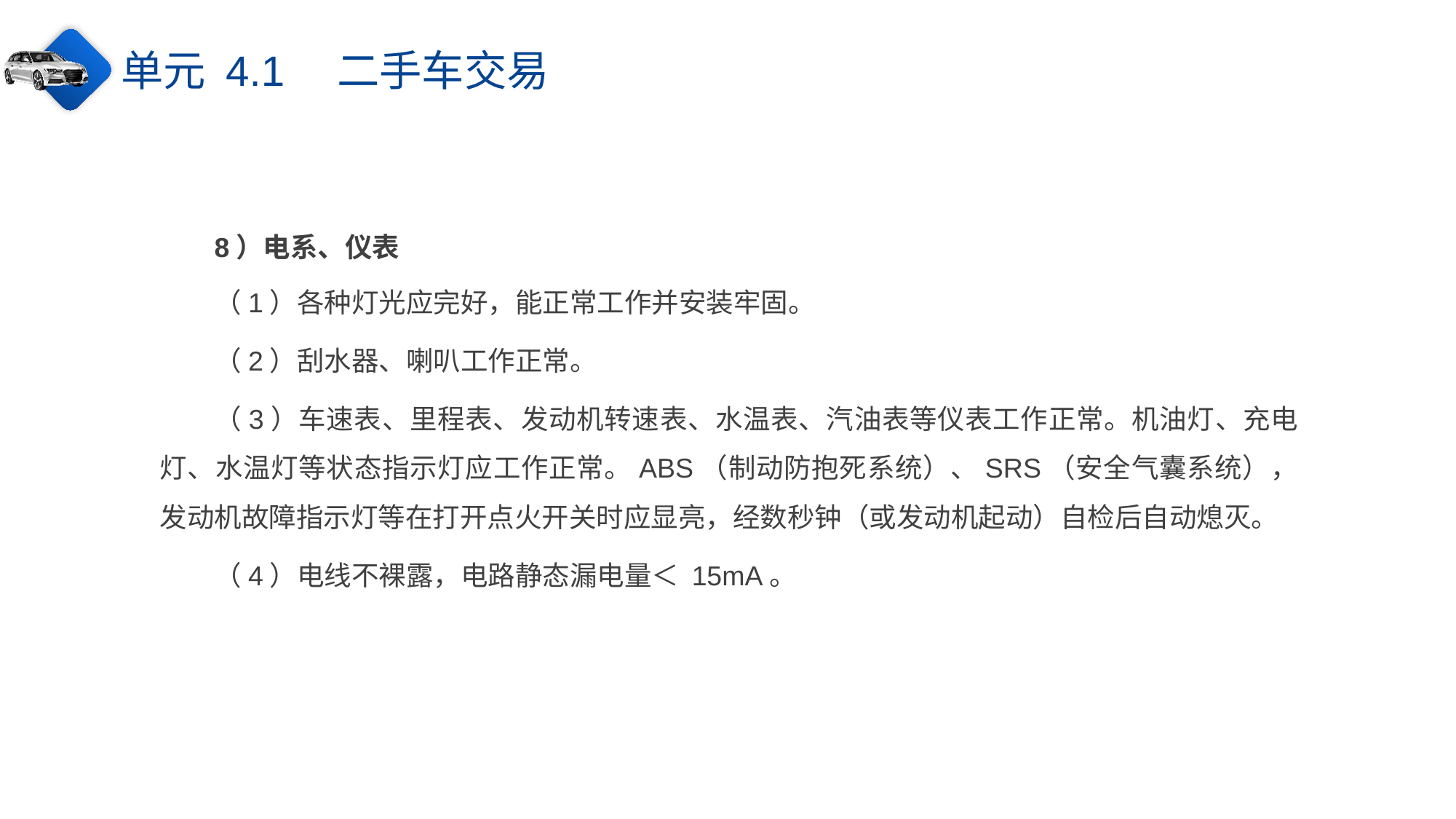

单元 4.1　二手车交易
8）电系、仪表
（1）各种灯光应完好，能正常工作并安装牢固。
（2）刮水器、喇叭工作正常。
（3）车速表、里程表、发动机转速表、水温表、汽油表等仪表工作正常。机油灯、充电灯、水温灯等状态指示灯应工作正常。ABS（制动防抱死系统）、SRS（安全气囊系统），发动机故障指示灯等在打开点火开关时应显亮，经数秒钟（或发动机起动）自检后自动熄灭。
（4）电线不裸露，电路静态漏电量＜ 15mA。